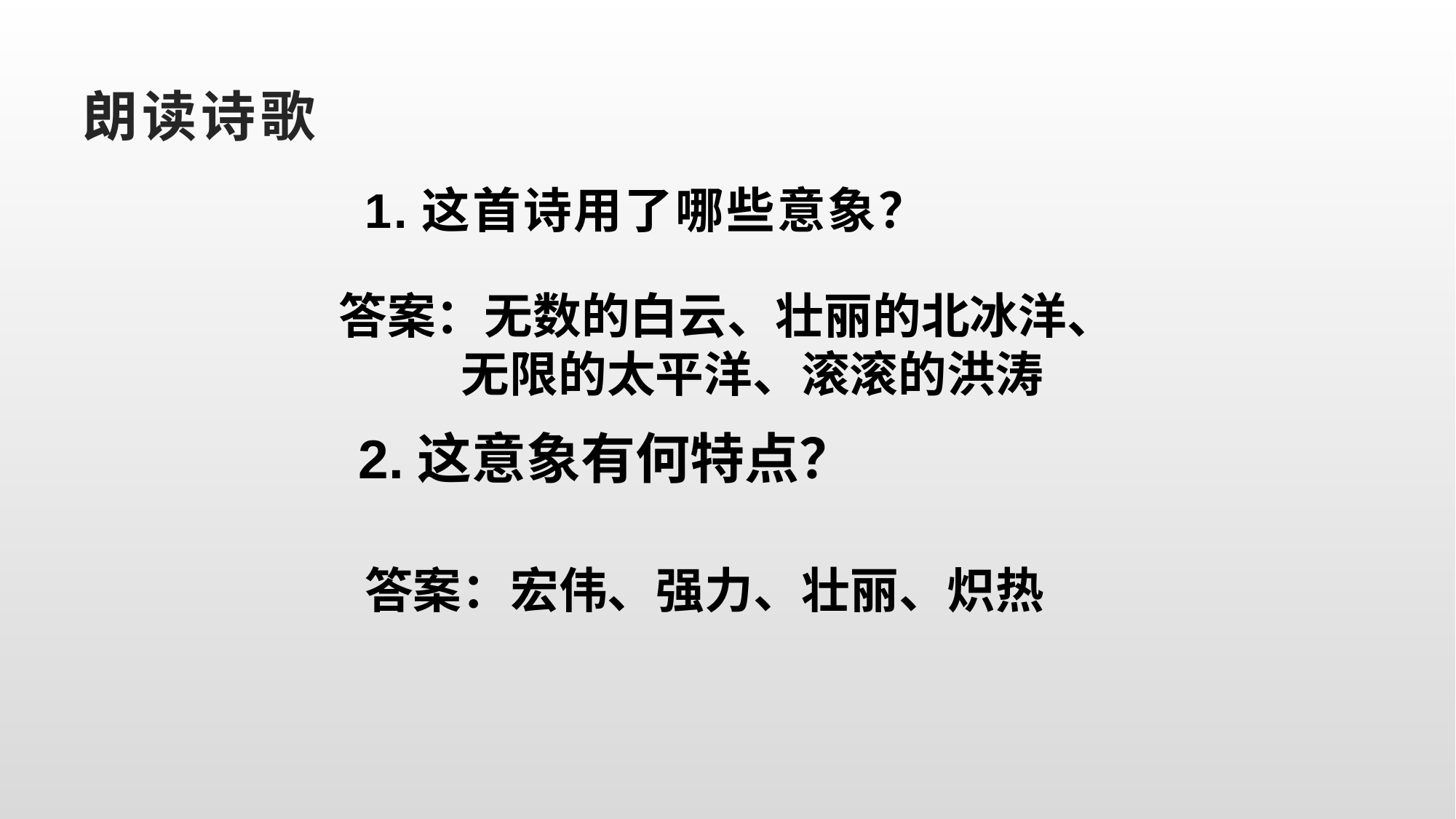

# 朗读诗歌
1.这首诗用了哪些意象？
答案：无数的白云、壮丽的北冰洋、
          无限的太平洋、滚滚的洪涛
2.这意象有何特点？
答案：宏伟、强力、壮丽、炽热